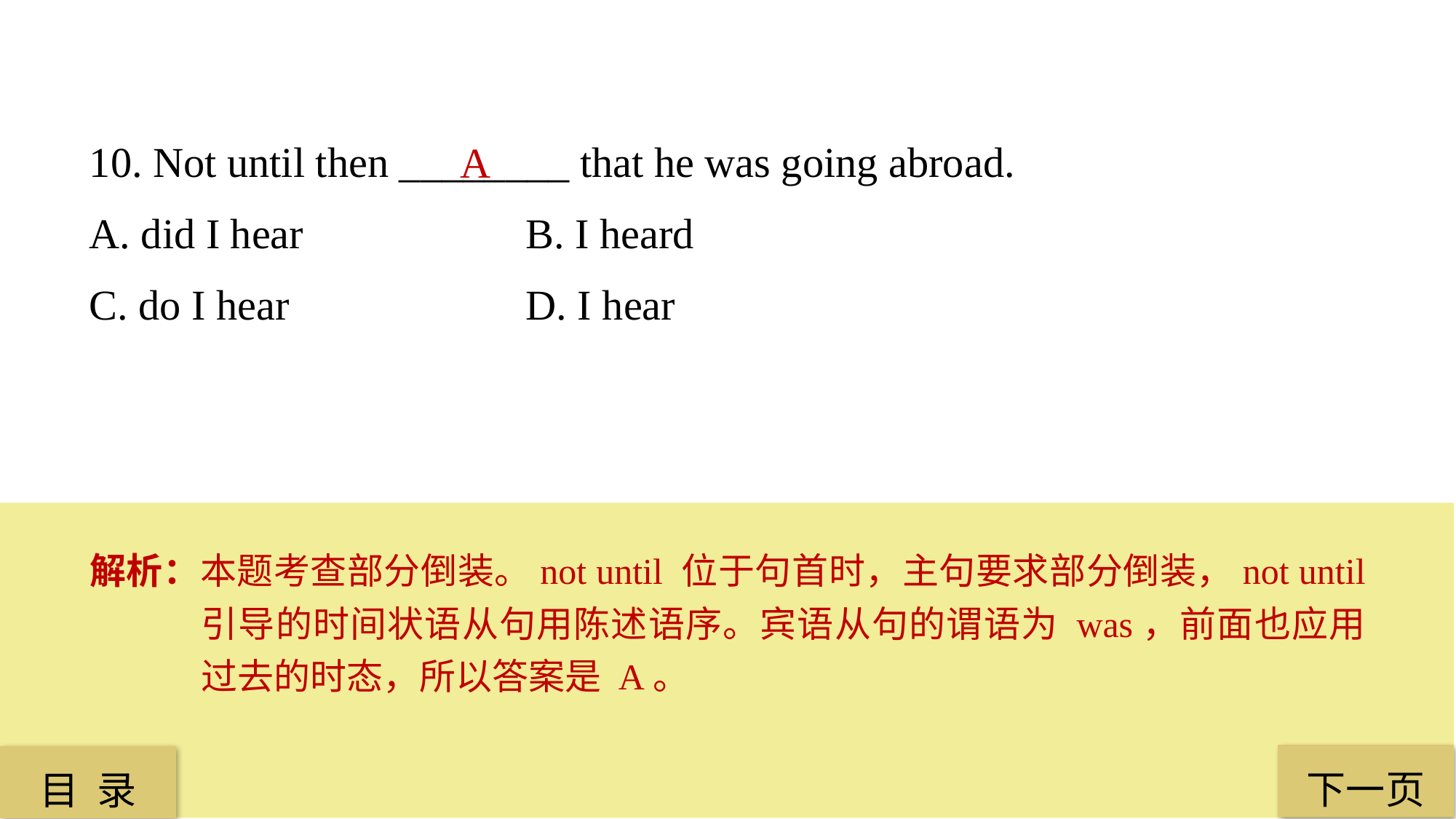

10. Not until then ________ that he was going abroad.
A. did I hear 		B. I heard
C. do I hear 			D. I hear
A
解析：本题考查部分倒装。not until 位于句首时，主句要求部分倒装，not until 引导的时间状语从句用陈述语序。宾语从句的谓语为 was，前面也应用过去的时态，所以答案是 A。